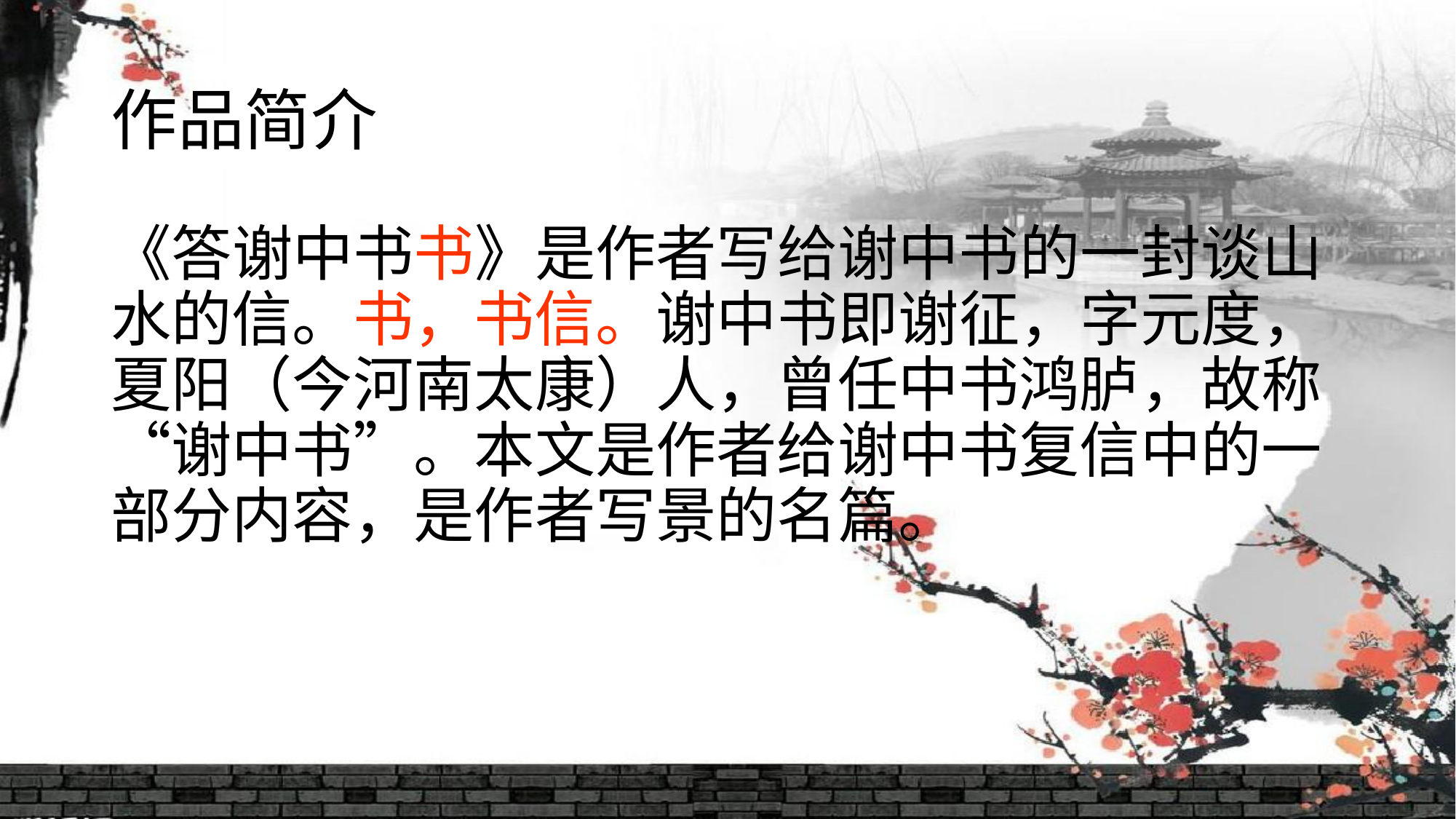

# 作品简介
《答谢中书书》是作者写给谢中书的一封谈山水的信。书，书信。谢中书即谢征，字元度，夏阳（今河南太康）人，曾任中书鸿胪，故称“谢中书”。本文是作者给谢中书复信中的一部分内容，是作者写景的名篇。